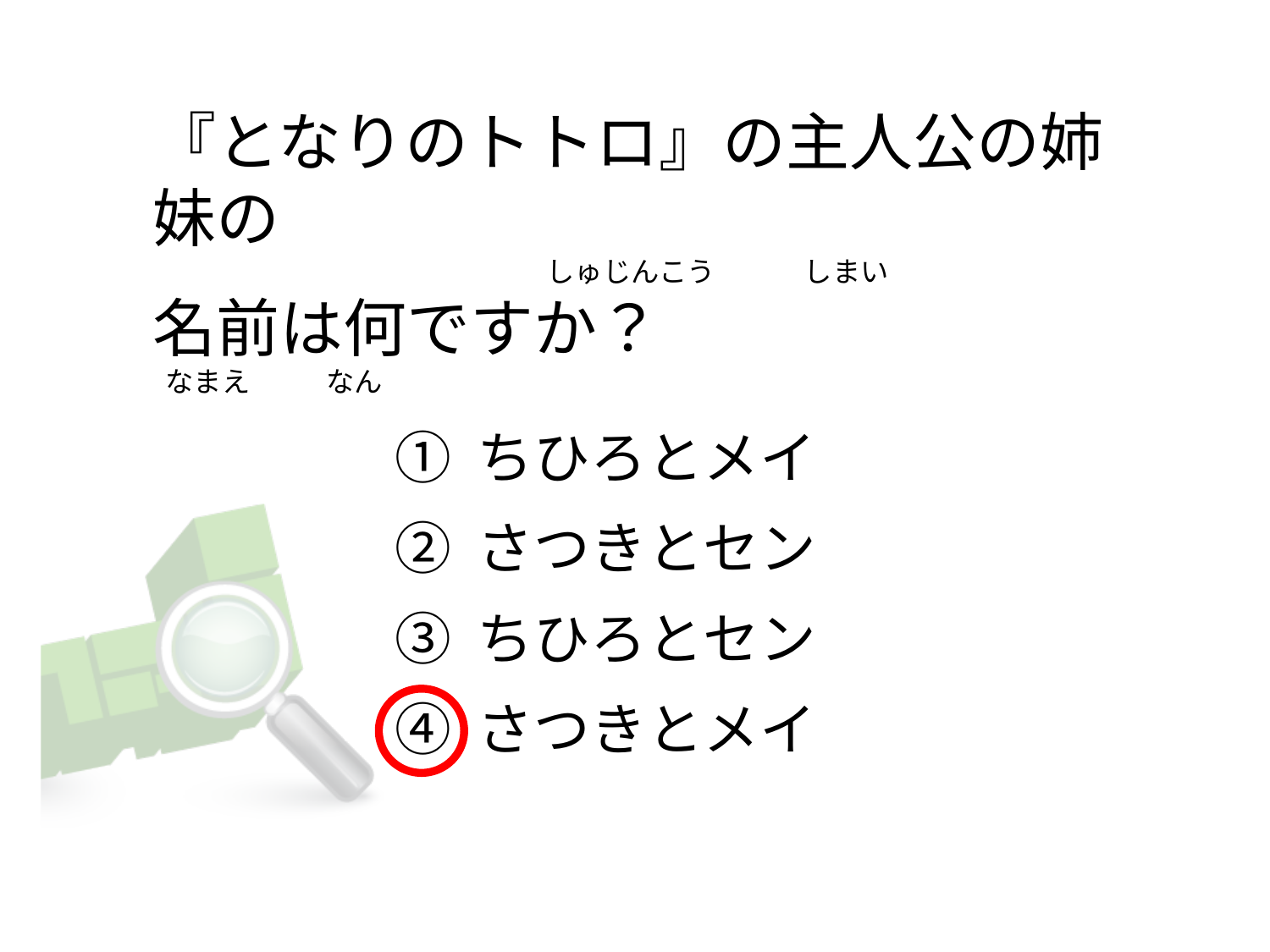

# 『となりのトトロ』の主人公の姉妹の                                                               しゅじんこう              しまい 名前は何ですか？   なまえ            なん
① ちひろとメイ
② さつきとセン
③ ちひろとセン
④ さつきとメイ